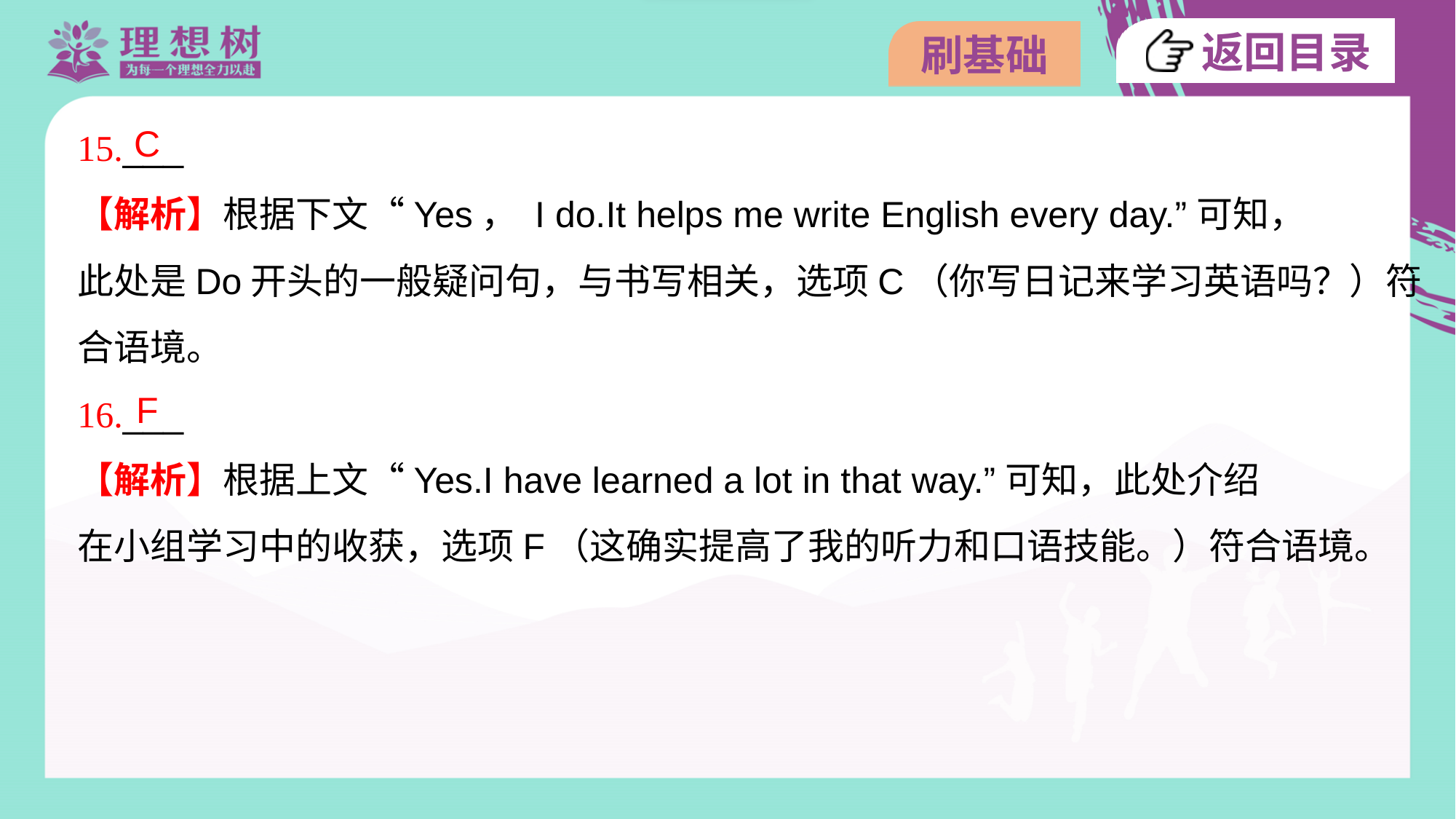

C
15.___
【解析】根据下文“Yes， I do.It helps me write English every day.”可知，
此处是Do开头的一般疑问句，与书写相关，选项C（你写日记来学习英语吗？）符
合语境。
F
16.___
【解析】根据上文“Yes.I have learned a lot in that way.”可知，此处介绍
在小组学习中的收获，选项F（这确实提高了我的听力和口语技能。）符合语境。